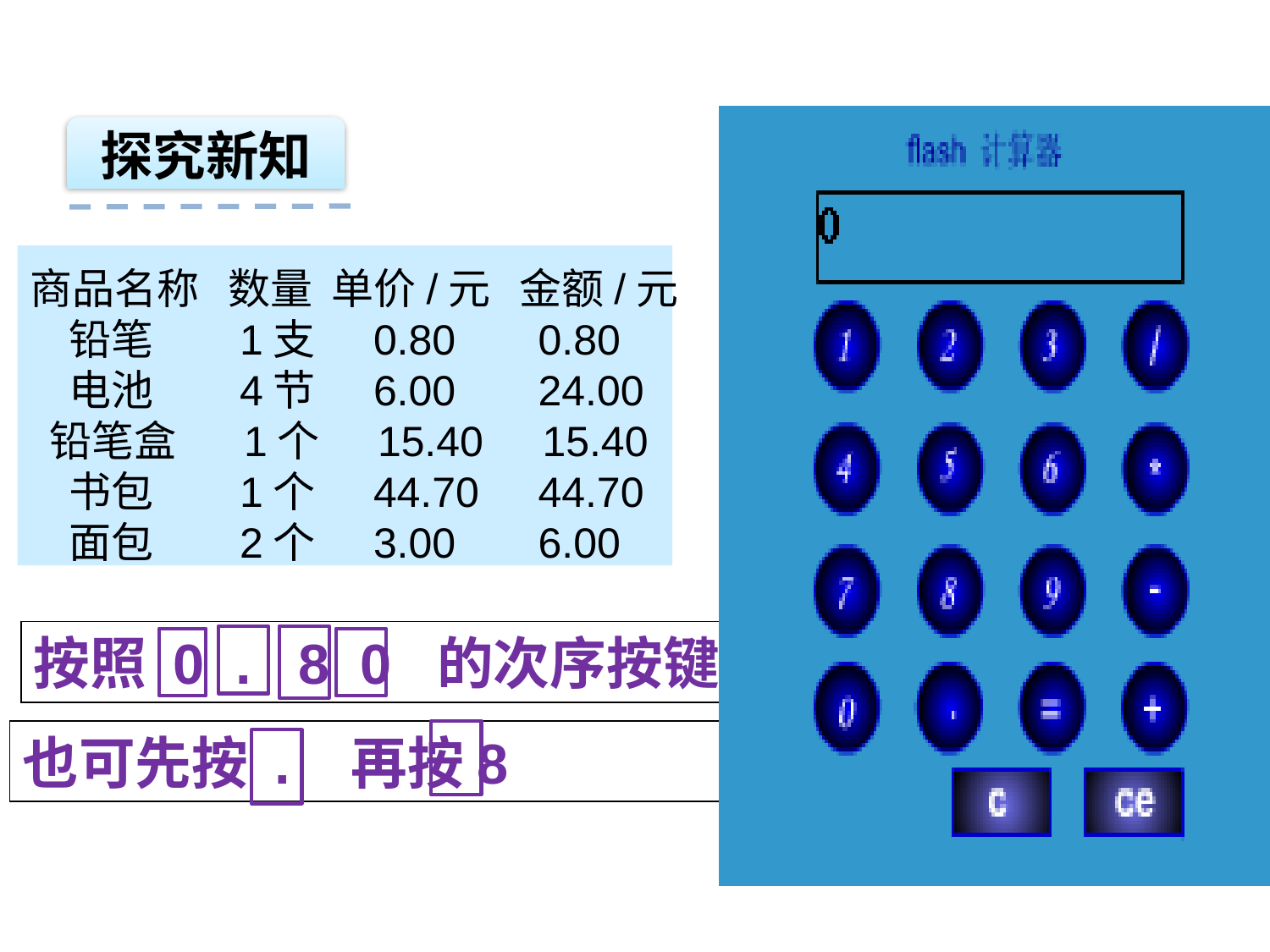

探究新知

商品名称   数量  单价/元   金额/元
   铅笔        1支     0.80       0.80
   电池        4节     6.00       24.00
 铅笔盒      1个     15.40     15.40
   书包        1个     44.70     44.70
   面包        2个     3.00       6.00

按照 0  .   8  0  的次序按键

也可先按 .   再按8